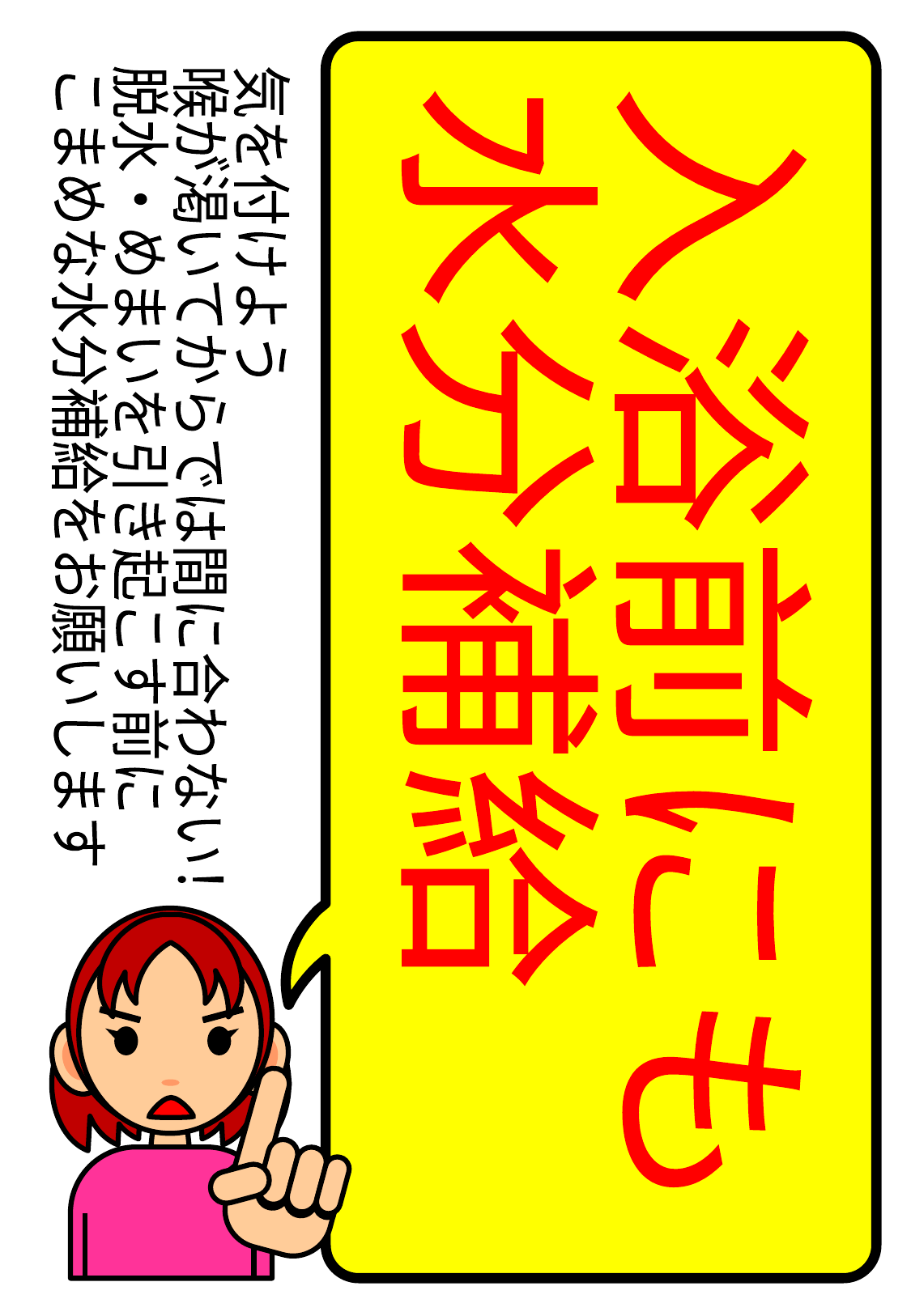

気を付けよう
喉が渇いてからでは間に合わない！
脱水・めまいを引き起こす前に
こまめな水分補給をお願いします
入浴前にも
水分補給